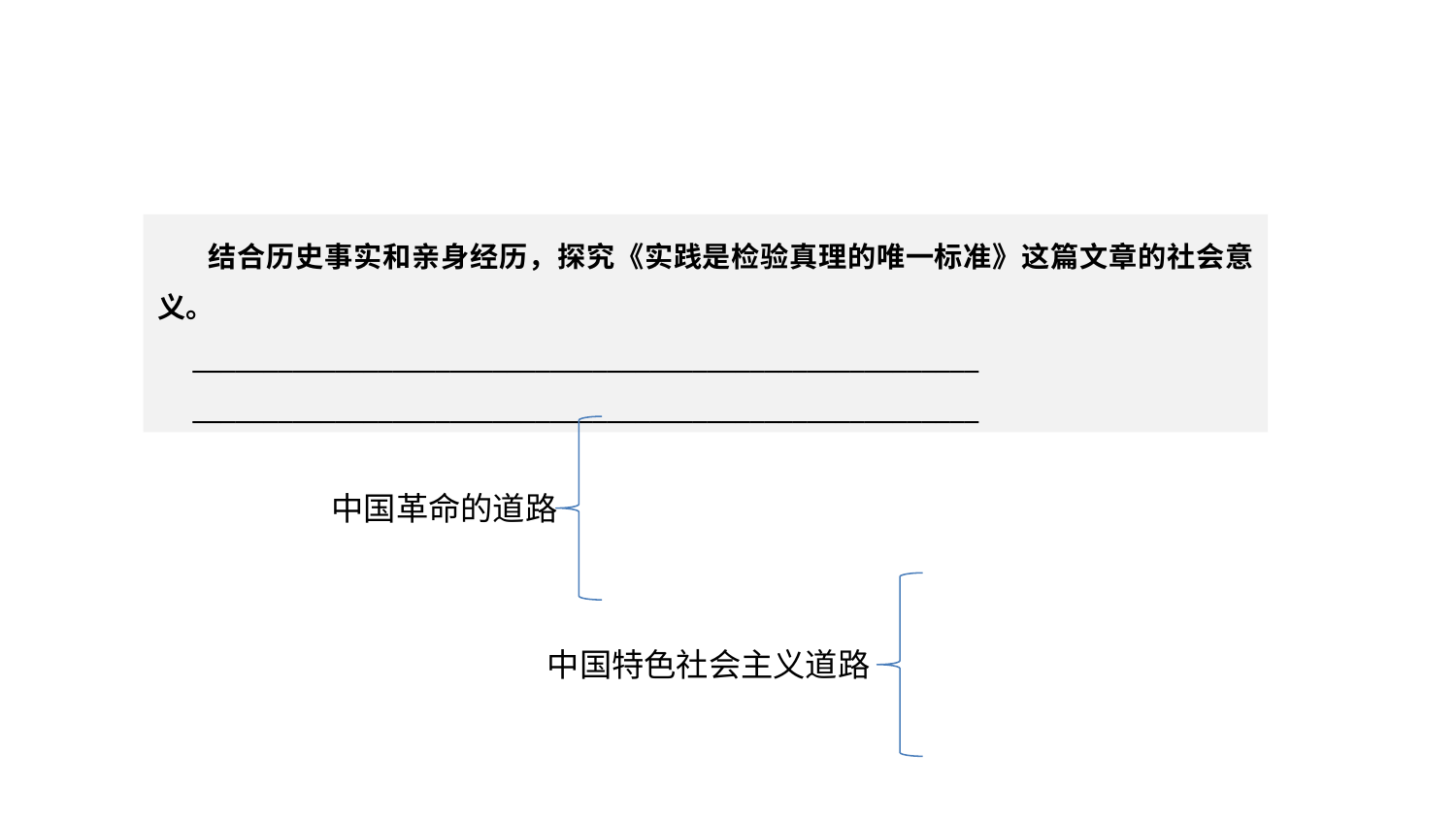

拓展延伸
     结合历史事实和亲身经历，探究《实践是检验真理的唯一标准》这篇文章的社会意义。
     _______________________________________________________
     _______________________________________________________

中国革命的道路

中国特色社会主义道路